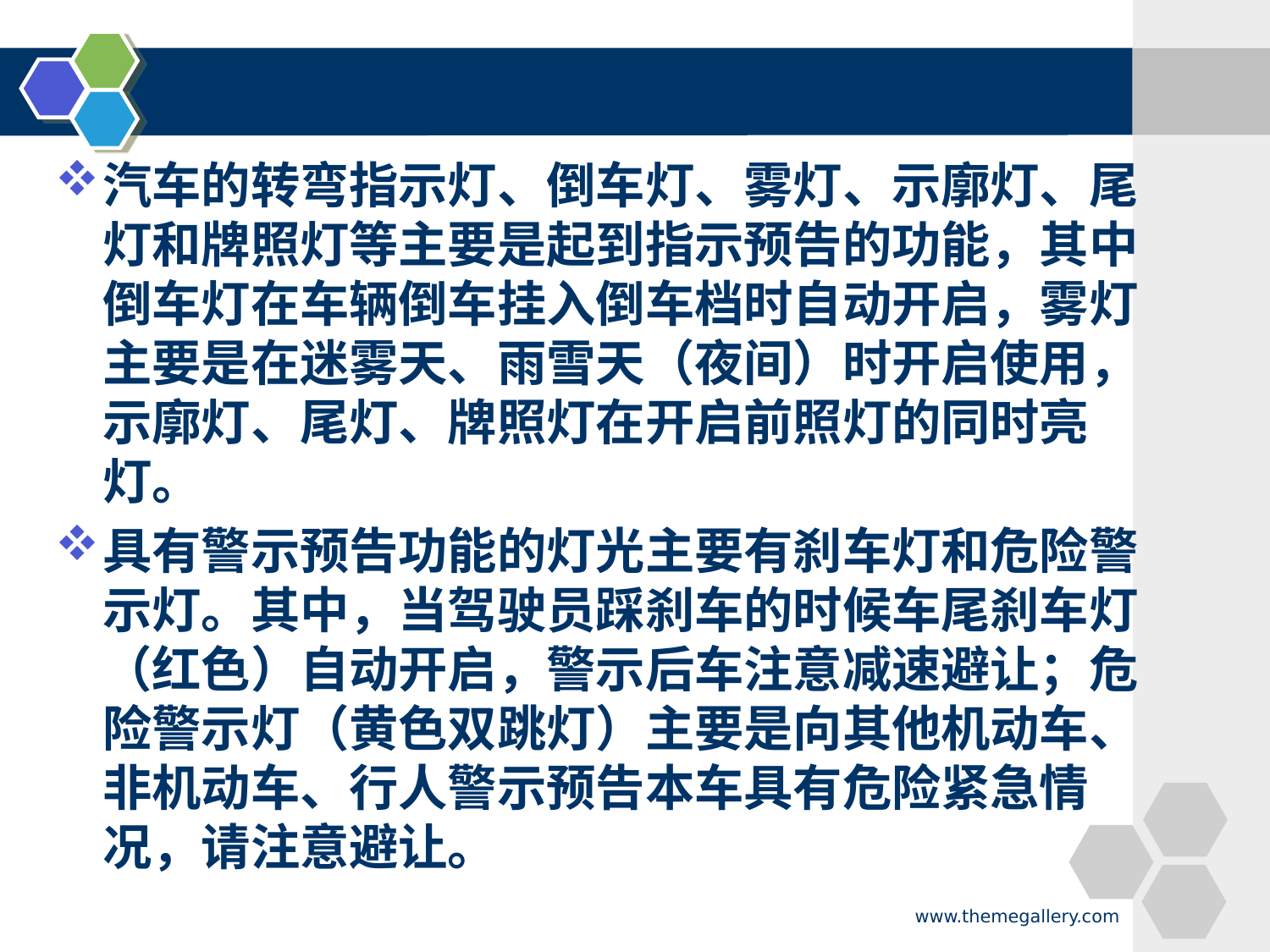

#
汽车的转弯指示灯、倒车灯、雾灯、示廓灯、尾灯和牌照灯等主要是起到指示预告的功能，其中倒车灯在车辆倒车挂入倒车档时自动开启，雾灯主要是在迷雾天、雨雪天（夜间）时开启使用，示廓灯、尾灯、牌照灯在开启前照灯的同时亮灯。
具有警示预告功能的灯光主要有刹车灯和危险警示灯。其中，当驾驶员踩刹车的时候车尾刹车灯（红色）自动开启，警示后车注意减速避让；危险警示灯（黄色双跳灯）主要是向其他机动车、非机动车、行人警示预告本车具有危险紧急情况，请注意避让。

www.themegallery.com